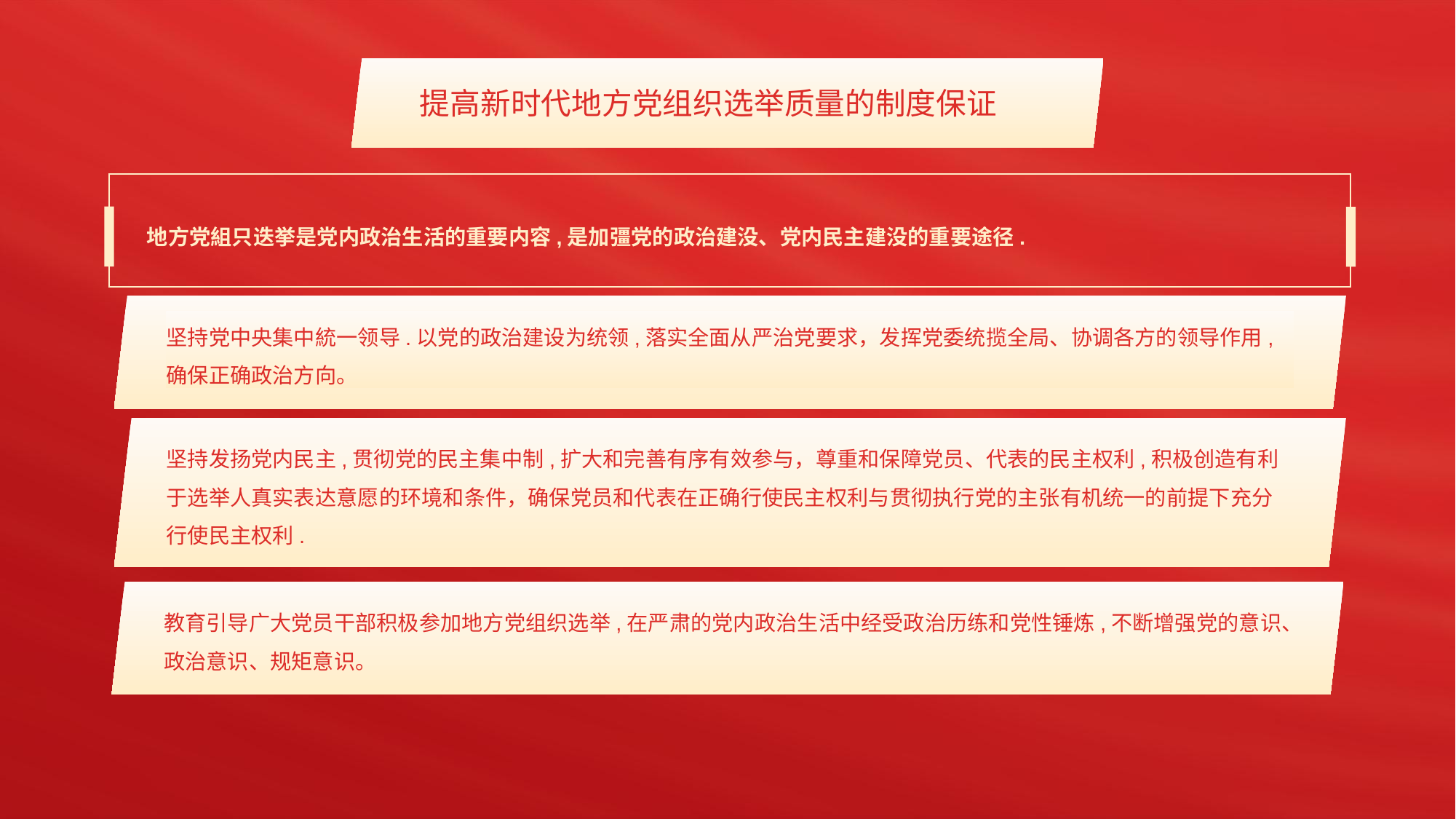

提高新时代地方党组织选举质量的制度保证

地方党組只迭挙是党内政治生活的重要内容,是加彊党的政治建没、党内民主建没的重要途径.

坚持党中央集中統一领导.以党的政治建设为统领,落实全面从严治党要求，发挥党委统揽全局、协调各方的领导作用,确保正确政治方向。

坚持发扬党内民主,贯彻党的民主集中制,扩大和完善有序有效参与，尊重和保障党员、代表的民主权利,积极创造有利于选举人真实表达意愿的环境和条件，确保党员和代表在正确行使民主权利与贯彻执行党的主张有机统一的前提下充分行使民主权利.

教育引导广大党员干部积极参加地方党组织选举,在严肃的党内政治生活中经受政治历练和党性锤炼,不断增强党的意识、政治意识、规矩意识。